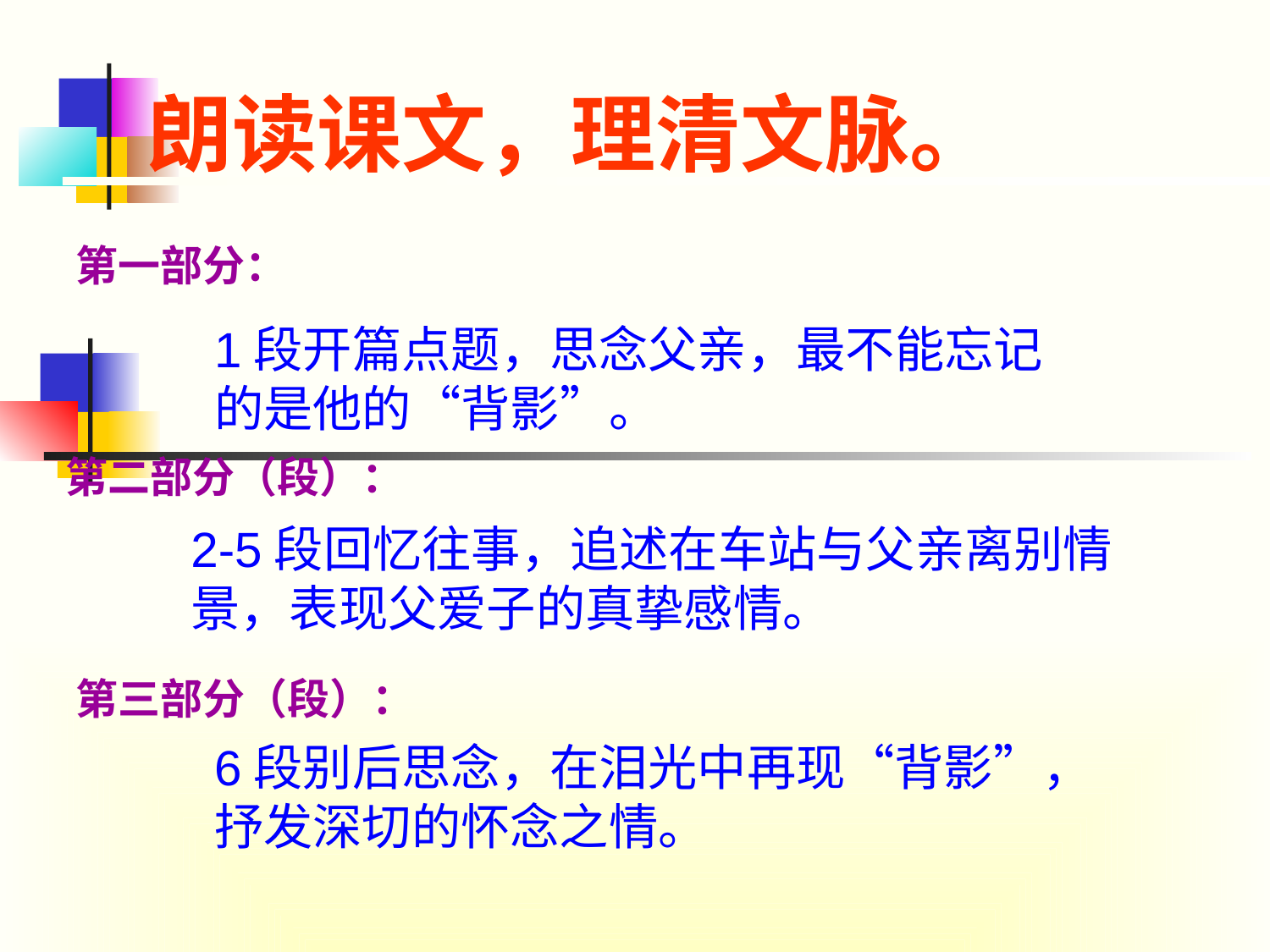

朗读课文，理清文脉。
第一部分：
1段开篇点题，思念父亲，最不能忘记的是他的“背影”。
第二部分（段）：
2-5段回忆往事，追述在车站与父亲离别情景，表现父爱子的真挚感情。
第三部分（段）：
6段别后思念，在泪光中再现“背影”，抒发深切的怀念之情。